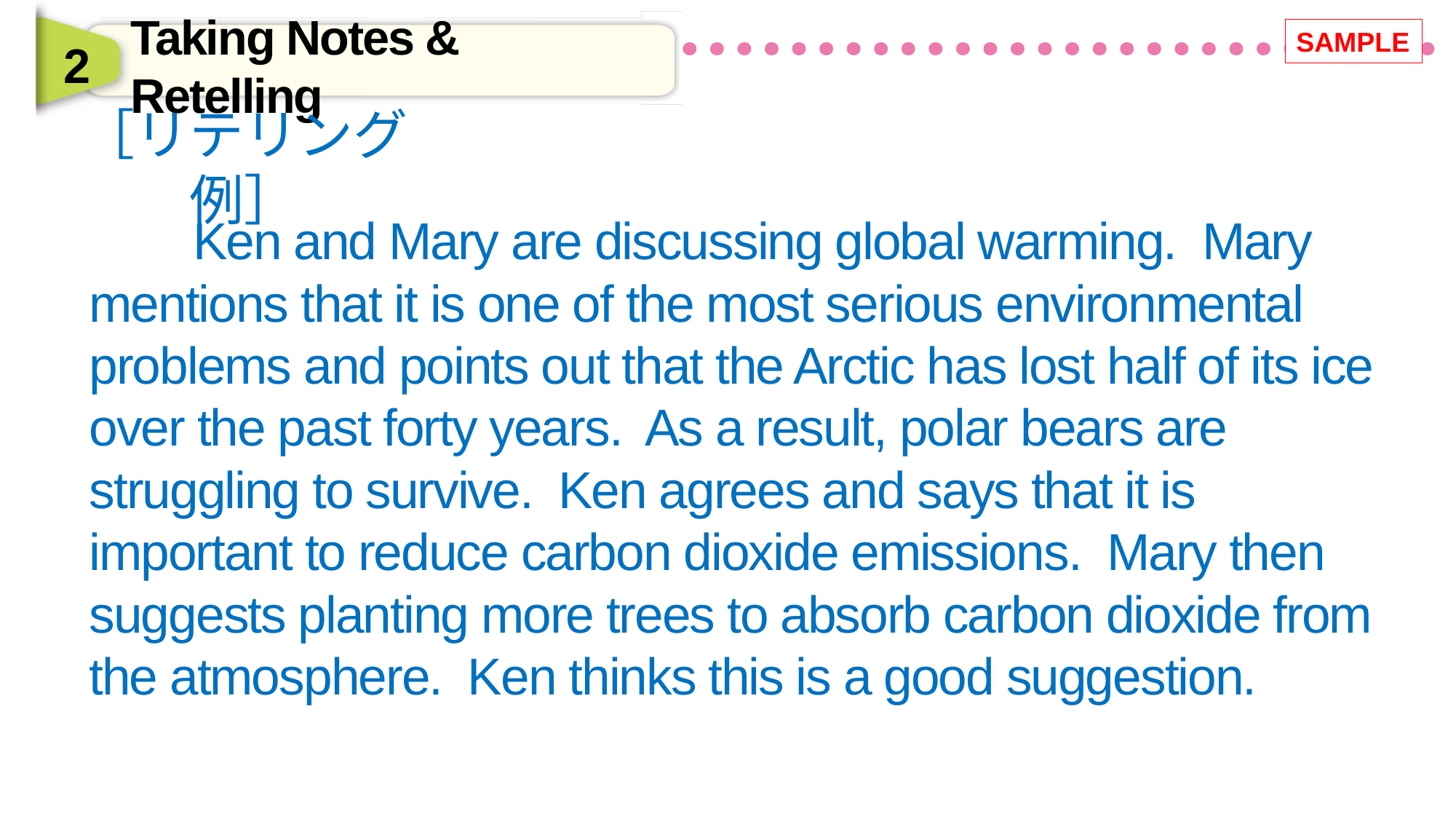

SAMPLE
2
Taking Notes & Retelling
［リテリング例］
	Ken and Mary are discussing global warming.  Mary mentions that it is one of the most serious environmental problems and points out that the Arctic has lost half of its ice over the past forty years.  As a result, polar bears are struggling to survive.  Ken agrees and says that it is important to reduce carbon dioxide emissions.  Mary then suggests planting more trees to absorb carbon dioxide from the atmosphere.  Ken thinks this is a good suggestion.